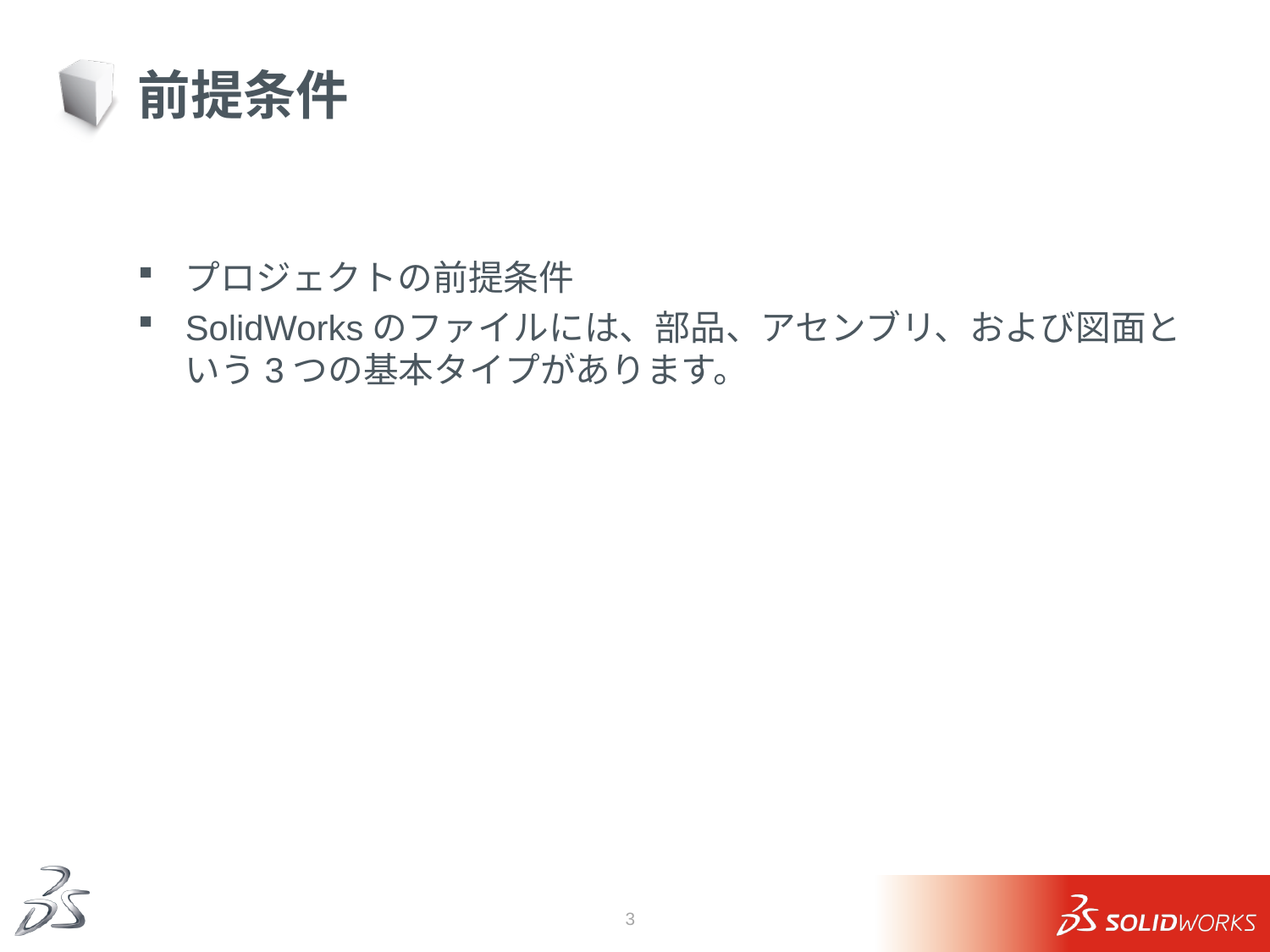

# 前提条件
プロジェクトの前提条件
SolidWorksのファイルには、部品、アセンブリ、および図面という3つの基本タイプがあります。